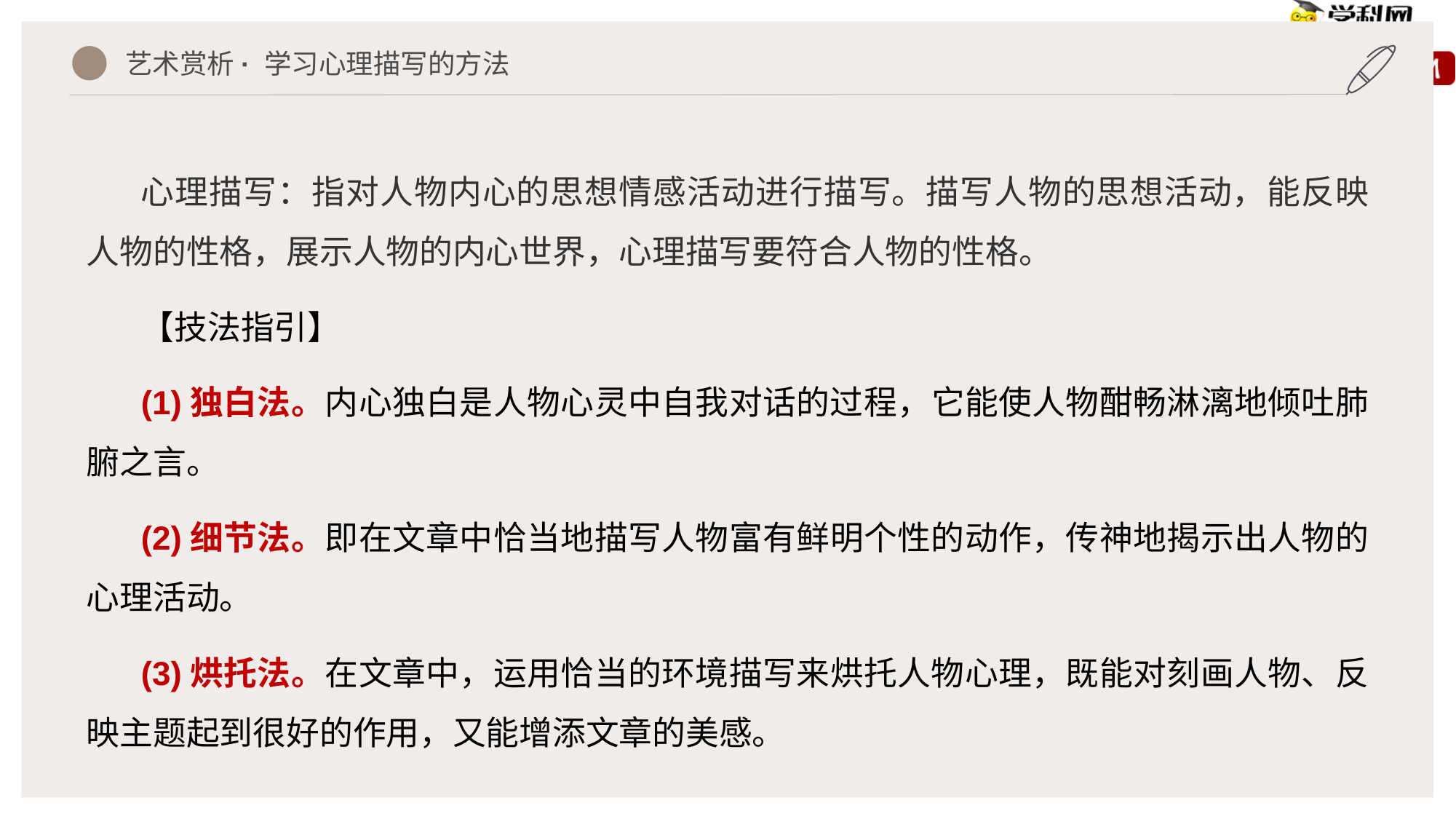

艺术赏析· 学习心理描写的方法

心理描写：指对人物内心的思想情感活动进行描写。描写人物的思想活动，能反映人物的性格，展示人物的内心世界，心理描写要符合人物的性格。
【技法指引】
(1)独白法。内心独白是人物心灵中自我对话的过程，它能使人物酣畅淋漓地倾吐肺腑之言。
(2)细节法。即在文章中恰当地描写人物富有鲜明个性的动作，传神地揭示出人物的心理活动。
(3)烘托法。在文章中，运用恰当的环境描写来烘托人物心理，既能对刻画人物、反映主题起到很好的作用，又能增添文章的美感。